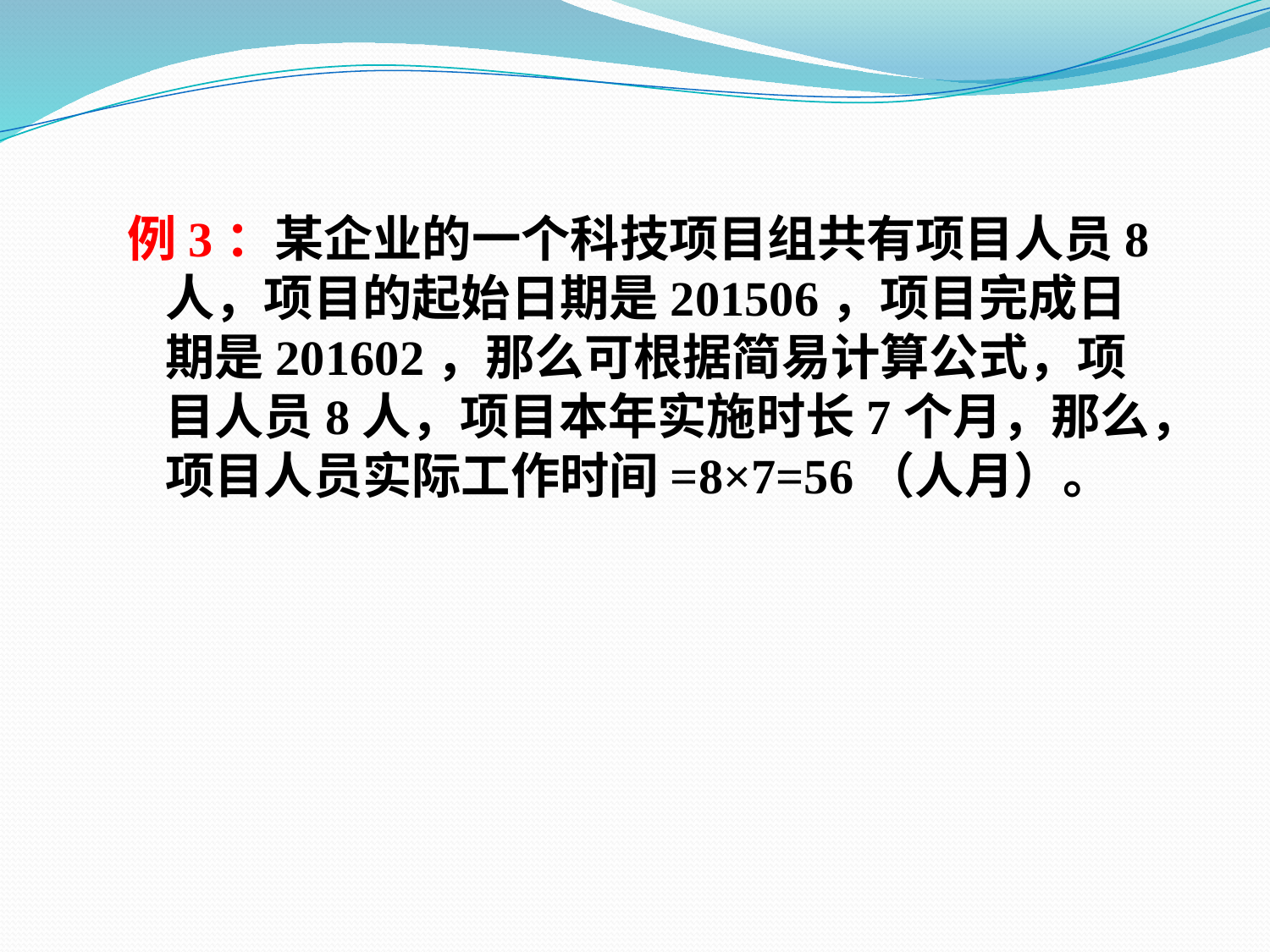

# 例3：某企业的一个科技项目组共有项目人员8人，项目的起始日期是201506，项目完成日期是201602，那么可根据简易计算公式，项目人员8人，项目本年实施时长7个月，那么，项目人员实际工作时间=8×7=56（人月）。
54